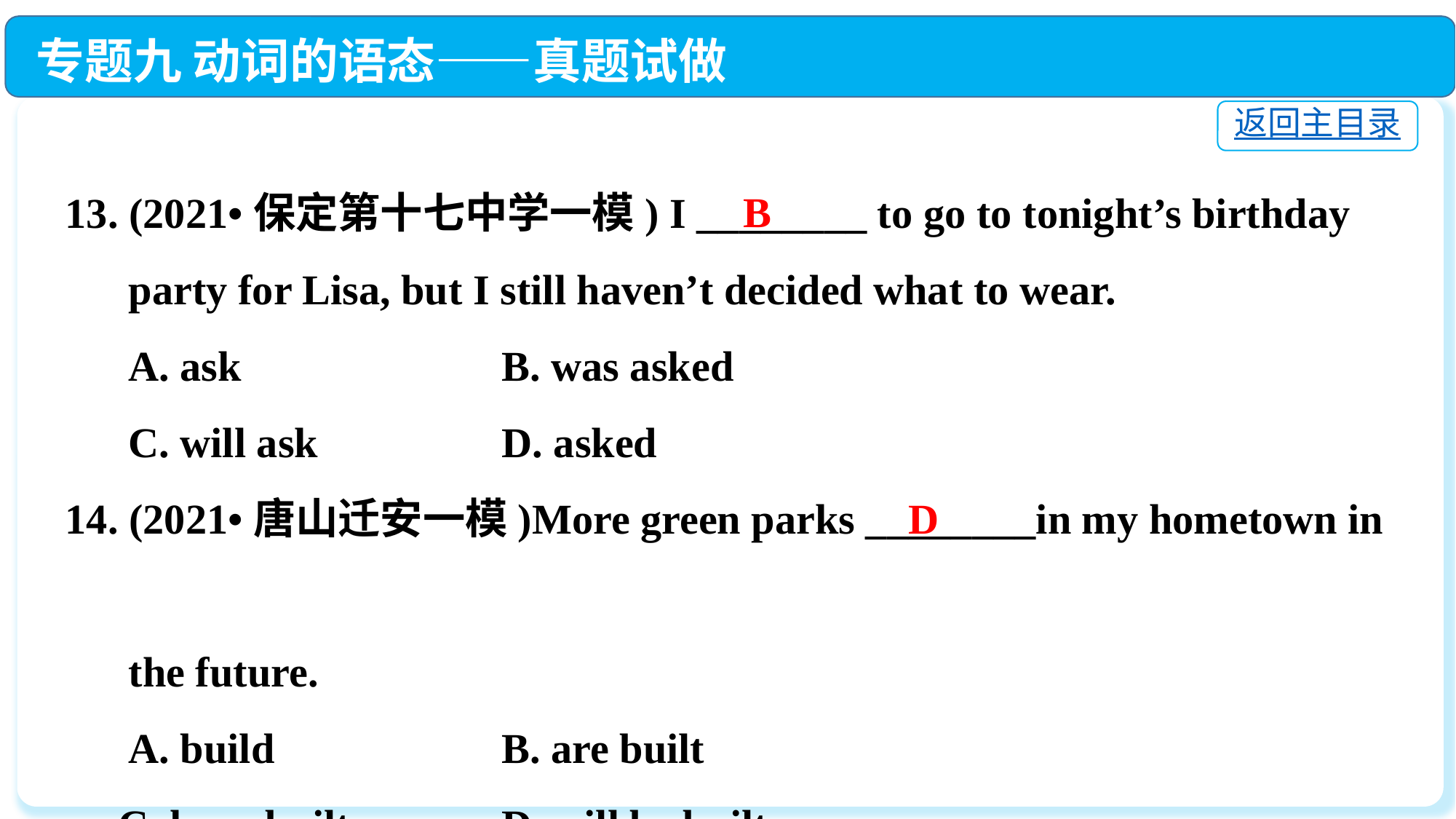

专题九 动词的语态——真题试做

返回主目录
13. (2021•保定第十七中学一模) I ________ to go to tonight’s birthday
      party for Lisa, but I still haven’t decided what to wear.
      A. ask			B. was asked
      C. will ask		D. asked
14. (2021•唐山迁安一模)More green parks ________in my hometown in
      the future.
      A. build			B. are built
     C. have built		D. will be built
B
D